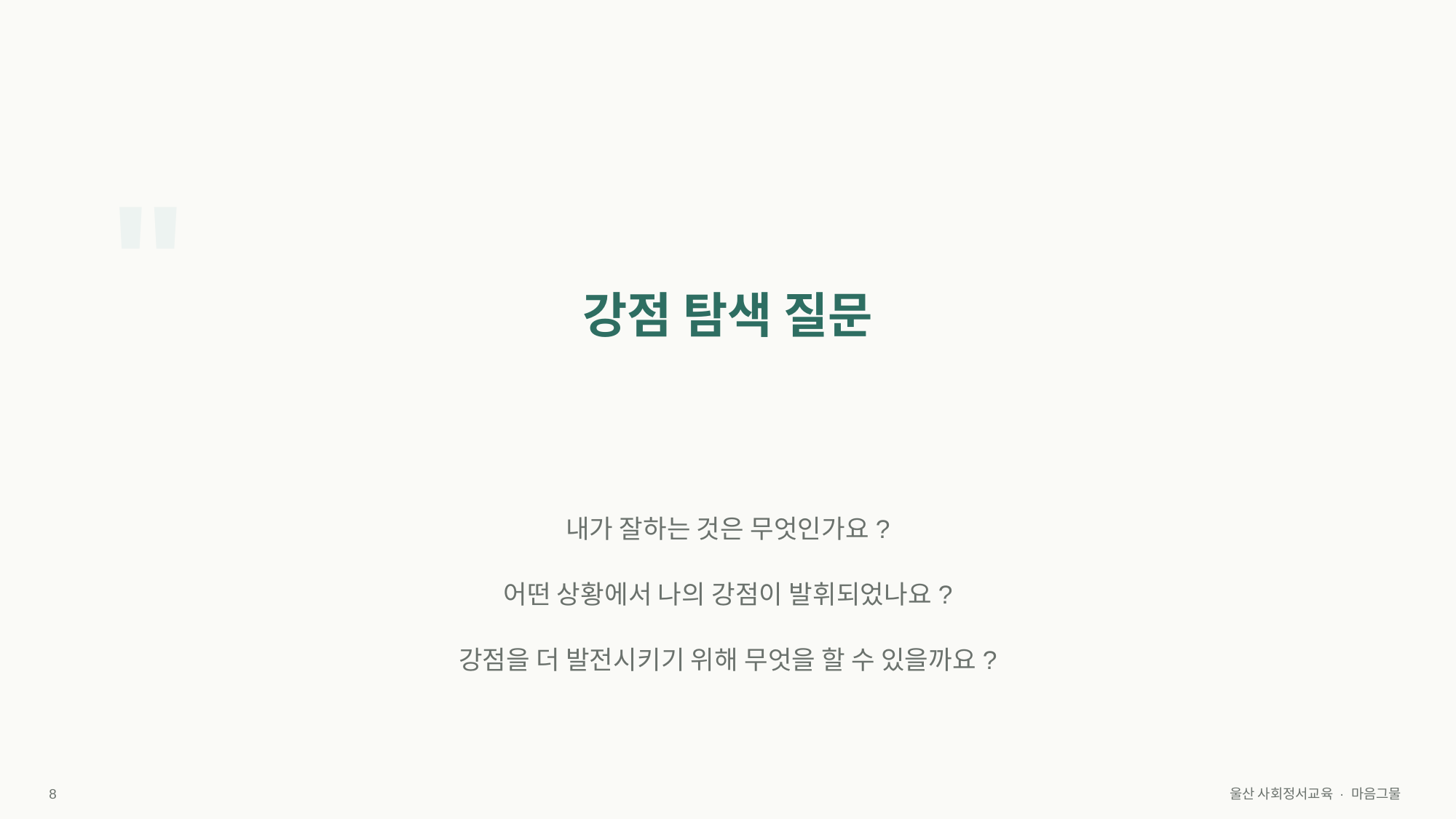

"
강점 탐색 질문
내가 잘하는 것은 무엇인가요?
어떤 상황에서 나의 강점이 발휘되었나요?
강점을 더 발전시키기 위해 무엇을 할 수 있을까요?
8
울산 사회정서교육 · 마음그물